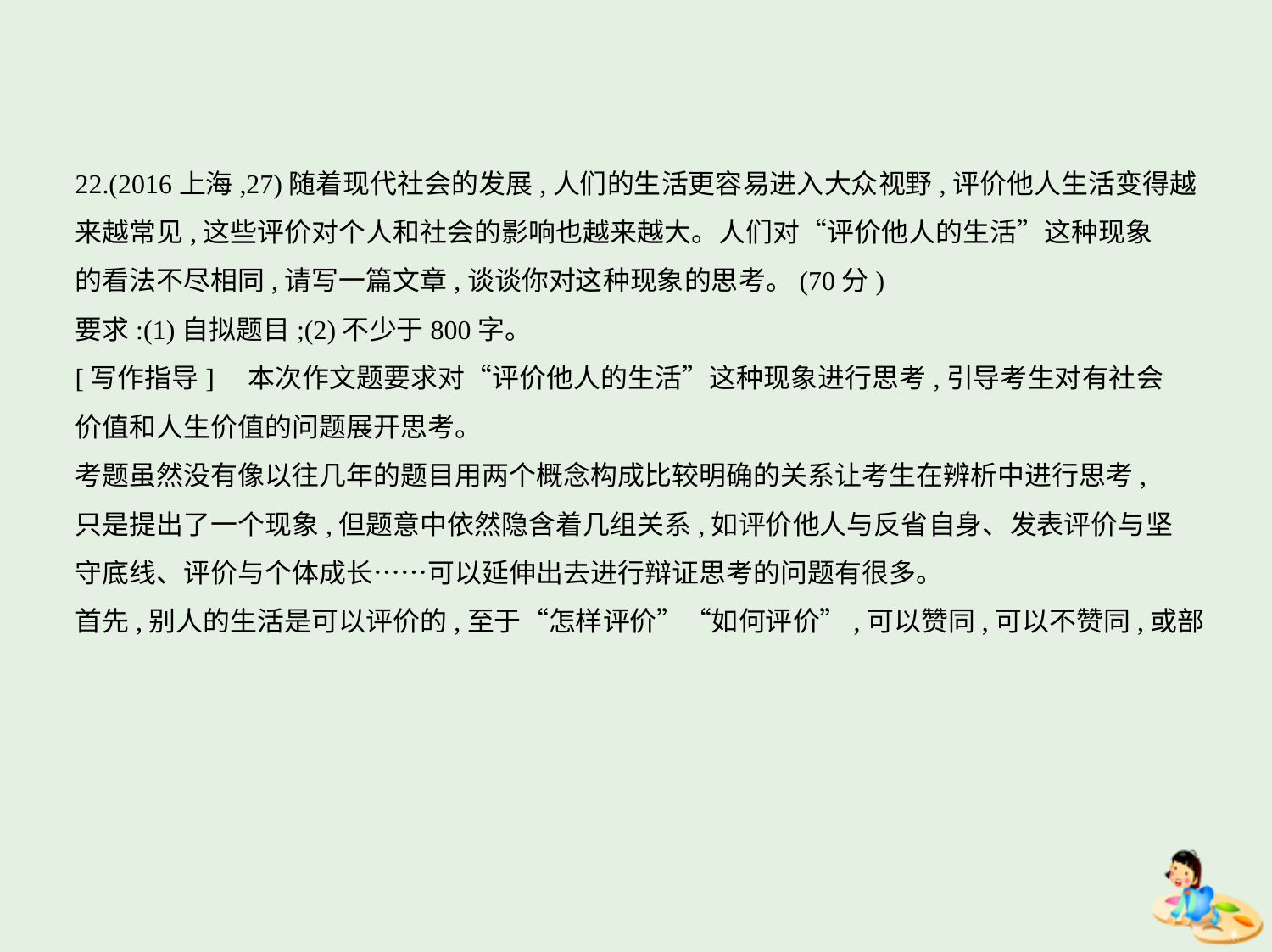

22.(2016上海,27)随着现代社会的发展,人们的生活更容易进入大众视野,评价他人生活变得越
来越常见,这些评价对个人和社会的影响也越来越大。人们对“评价他人的生活”这种现象
的看法不尽相同,请写一篇文章,谈谈你对这种现象的思考。(70分)
要求:(1)自拟题目;(2)不少于800字。
[写作指导]　本次作文题要求对“评价他人的生活”这种现象进行思考,引导考生对有社会
价值和人生价值的问题展开思考。
考题虽然没有像以往几年的题目用两个概念构成比较明确的关系让考生在辨析中进行思考,
只是提出了一个现象,但题意中依然隐含着几组关系,如评价他人与反省自身、发表评价与坚
守底线、评价与个体成长……可以延伸出去进行辩证思考的问题有很多。
首先,别人的生活是可以评价的,至于“怎样评价”“如何评价”,可以赞同,可以不赞同,或部